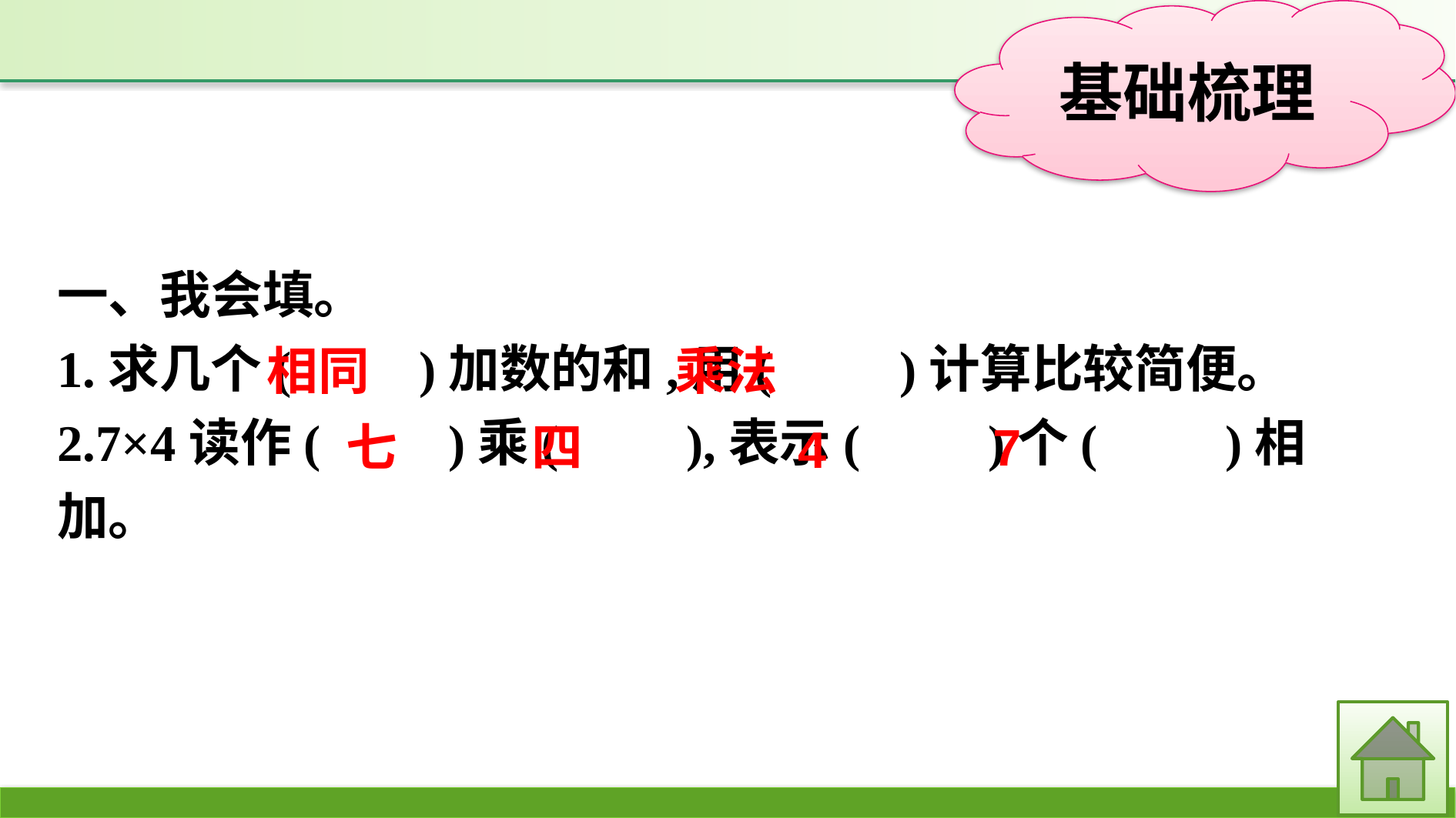

一、我会填。
1.求几个(　　)加数的和,用(　　)计算比较简便。
2.7×4读作(　　)乘(　　),表示(　　)个(　　)相加。
相同
乘法
七
四
7
4